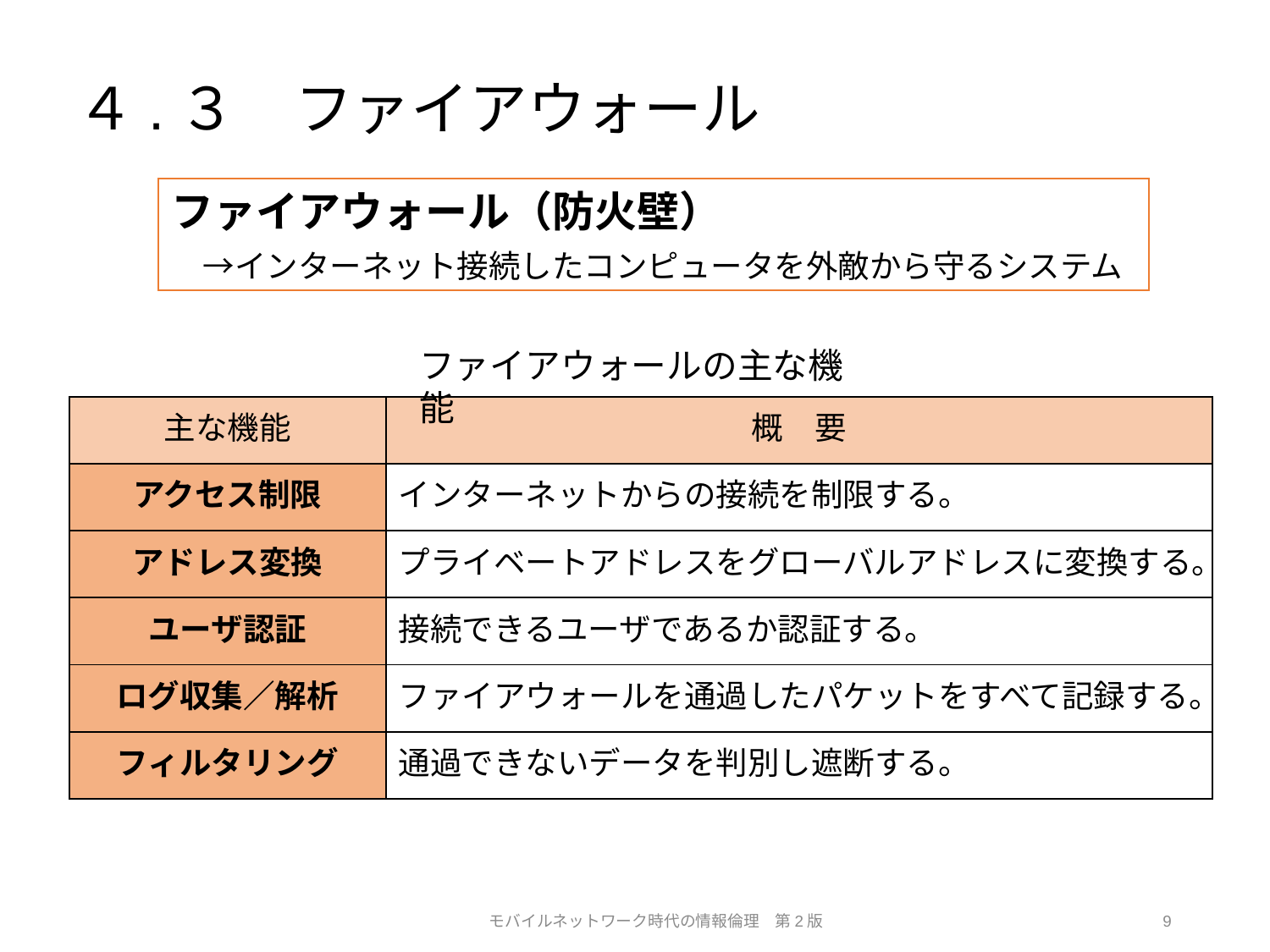

# ４.３　ファイアウォール
ファイアウォール（防火壁）
　→インターネット接続したコンピュータを外敵から守るシステム
ファイアウォールの主な機能
| 主な機能 | 概　要 |
| --- | --- |
| アクセス制限 | インターネットからの接続を制限する。 |
| アドレス変換 | プライベートアドレスをグローバルアドレスに変換する。 |
| ユーザ認証 | 接続できるユーザであるか認証する。 |
| ログ収集／解析 | ファイアウォールを通過したパケットをすべて記録する。 |
| フィルタリング | 通過できないデータを判別し遮断する。 |
モバイルネットワーク時代の情報倫理　第2版
9